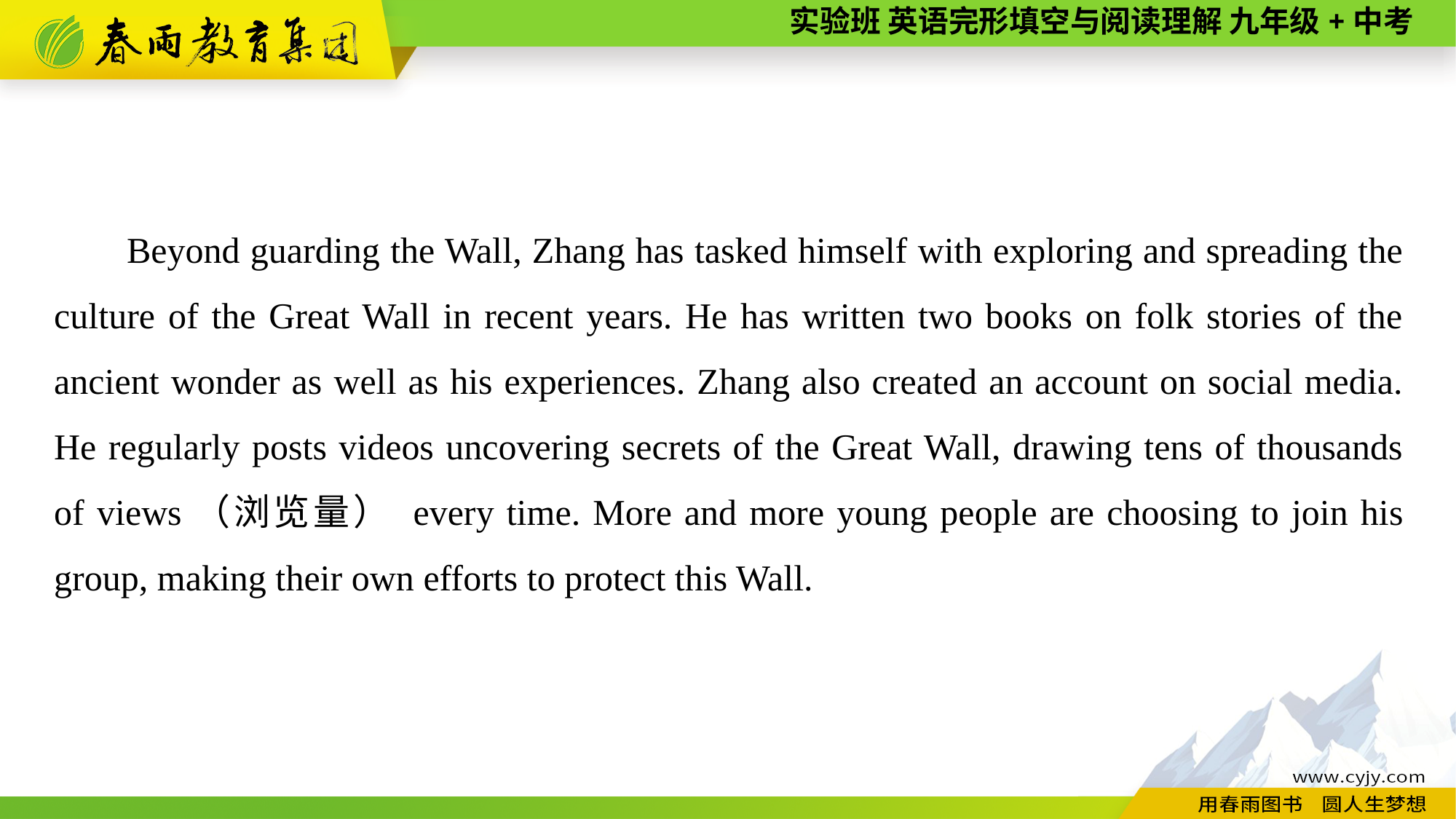

Beyond guarding the Wall, Zhang has tasked himself with exploring and spreading the culture of the Great Wall in recent years. He has written two books on folk stories of the ancient wonder as well as his experiences. Zhang also created an account on social media. He regularly posts videos uncovering secrets of the Great Wall, drawing tens of thousands of views（浏览量） every time. More and more young people are choosing to join his group, making their own efforts to protect this Wall.